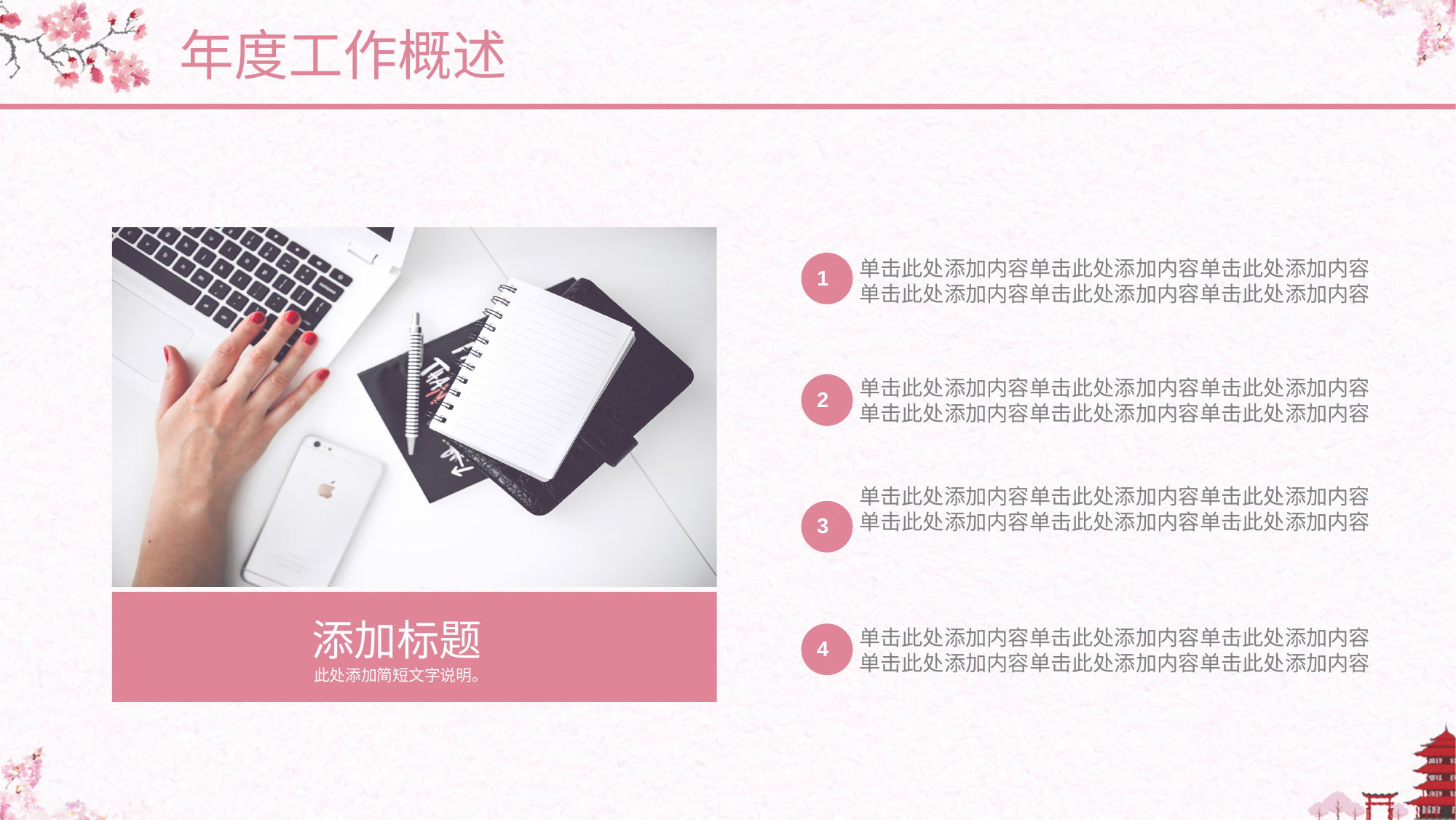

年度工作概述

单击此处添加内容单击此处添加内容单击此处添加内容单击此处添加内容单击此处添加内容单击此处添加内容
1
单击此处添加内容单击此处添加内容单击此处添加内容单击此处添加内容单击此处添加内容单击此处添加内容
2
单击此处添加内容单击此处添加内容单击此处添加内容单击此处添加内容单击此处添加内容单击此处添加内容
3
单击此处添加内容单击此处添加内容单击此处添加内容单击此处添加内容单击此处添加内容单击此处添加内容
4

添加标题
此处添加简短文字说明。